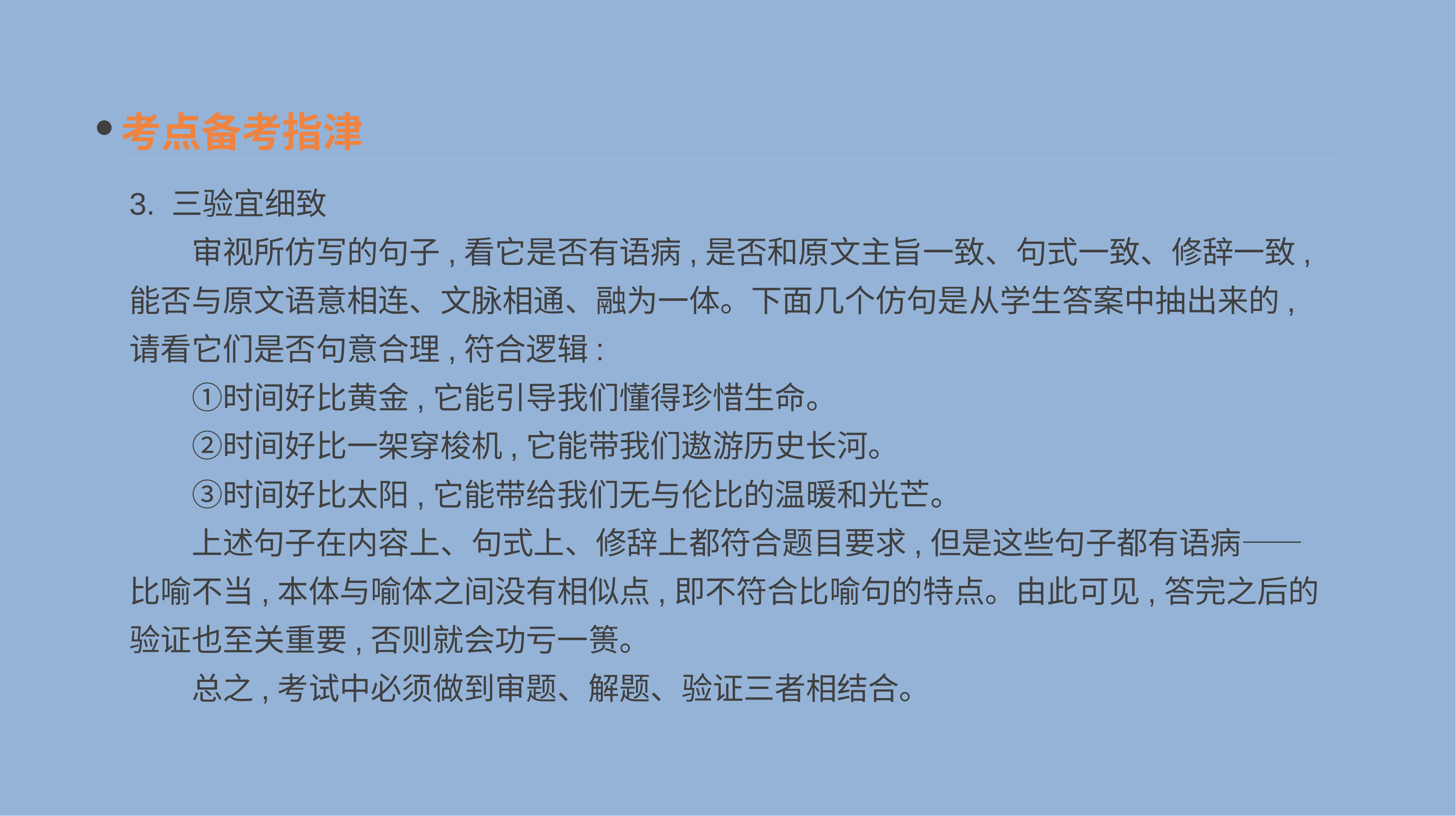

考点备考指津

3. 三验宜细致
　　审视所仿写的句子,看它是否有语病,是否和原文主旨一致、句式一致、修辞一致,能否与原文语意相连、文脉相通、融为一体。下面几个仿句是从学生答案中抽出来的,请看它们是否句意合理,符合逻辑:
　　①时间好比黄金,它能引导我们懂得珍惜生命。
　　②时间好比一架穿梭机,它能带我们遨游历史长河。
　　③时间好比太阳,它能带给我们无与伦比的温暖和光芒。
　　上述句子在内容上、句式上、修辞上都符合题目要求,但是这些句子都有语病——比喻不当,本体与喻体之间没有相似点,即不符合比喻句的特点。由此可见,答完之后的验证也至关重要,否则就会功亏一篑。
　　总之,考试中必须做到审题、解题、验证三者相结合。